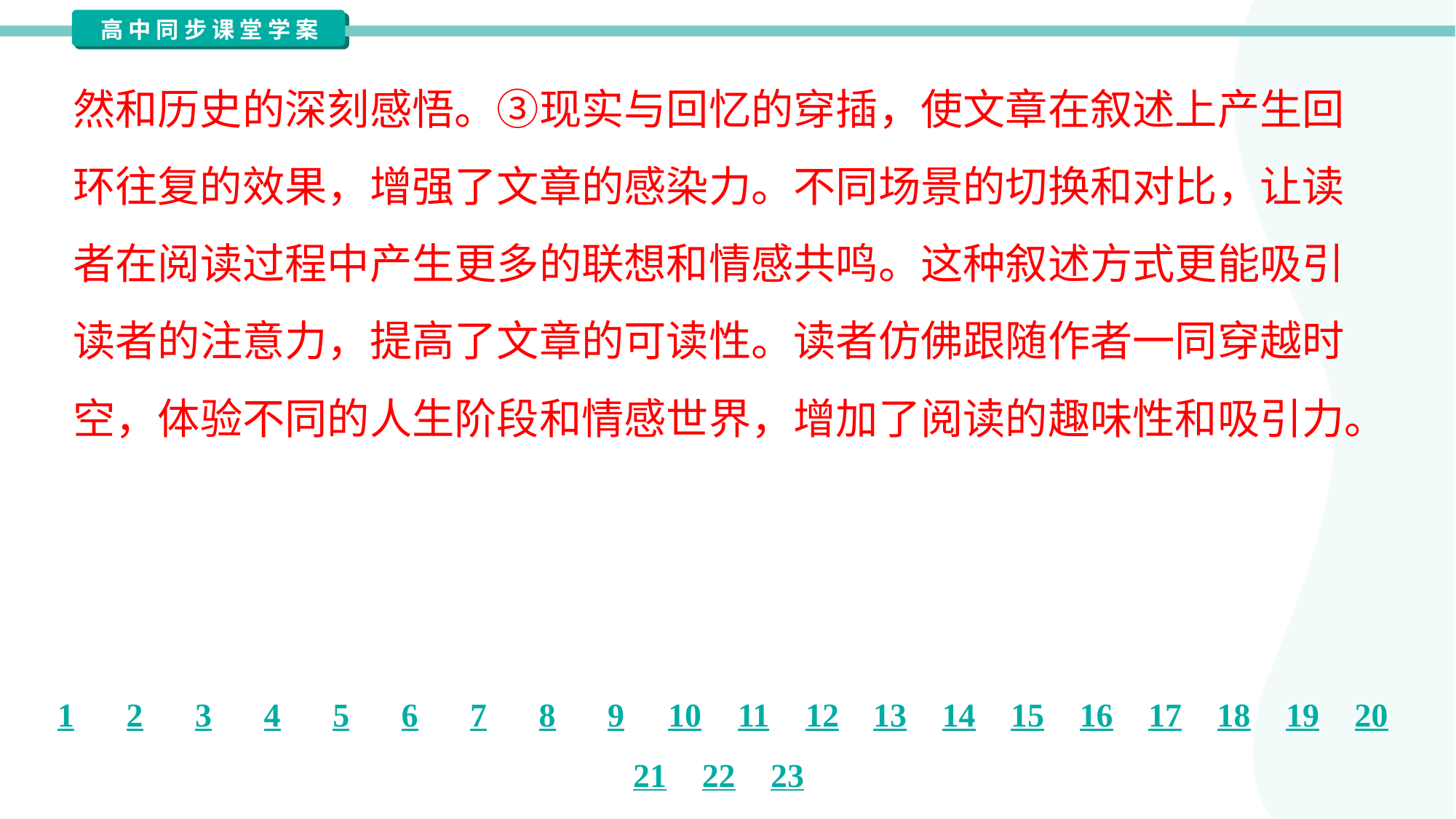

然和历史的深刻感悟。③现实与回忆的穿插，使文章在叙述上产生回
环往复的效果，增强了文章的感染力。不同场景的切换和对比，让读
者在阅读过程中产生更多的联想和情感共鸣。这种叙述方式更能吸引
读者的注意力，提高了文章的可读性。读者仿佛跟随作者一同穿越时
空，体验不同的人生阶段和情感世界，增加了阅读的趣味性和吸引力。